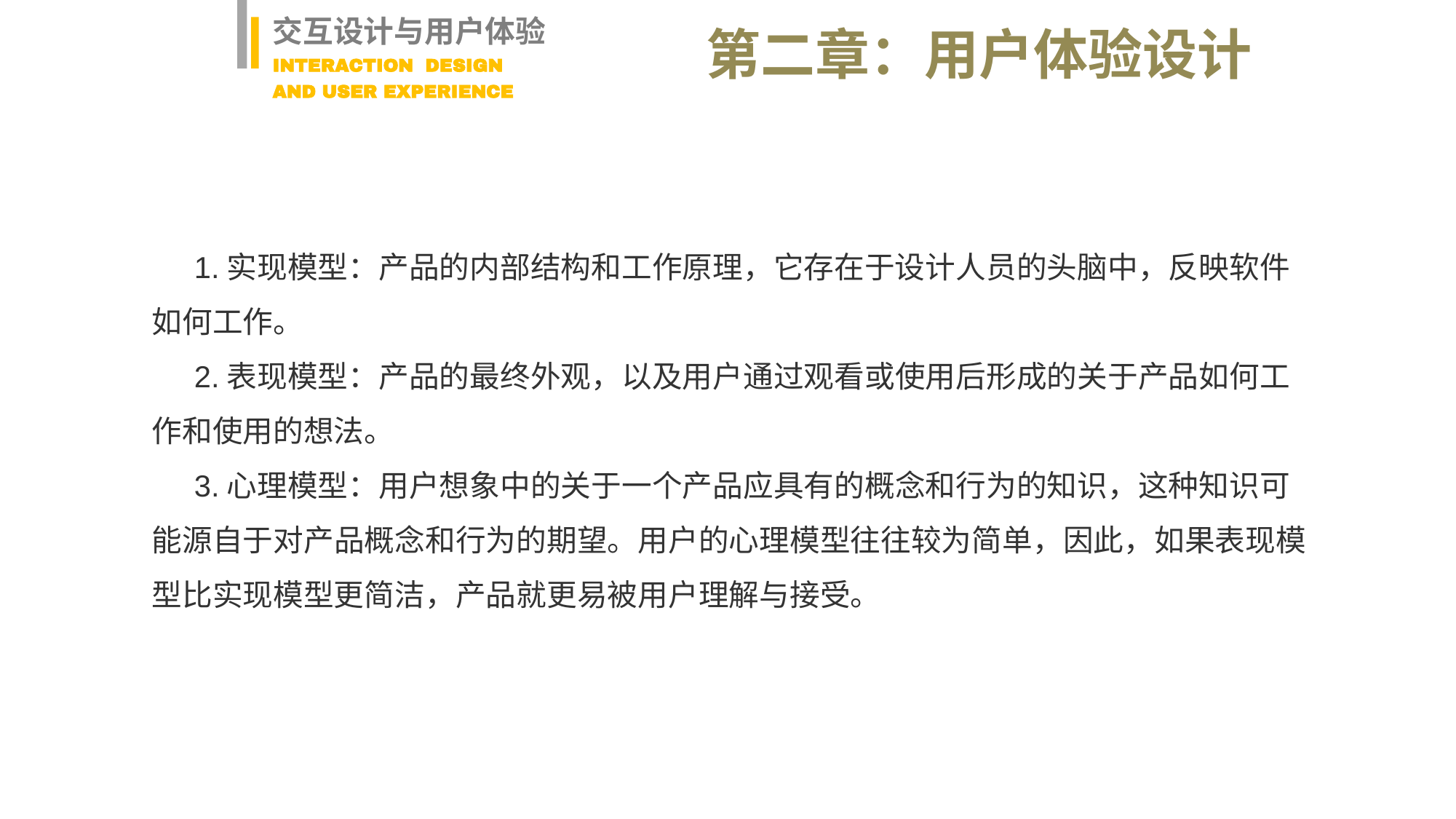

交互设计与用户体验
INTERACTION  DESIGN
AND USER EXPERIENCE
第二章：用户体验设计

1.实现模型：产品的内部结构和工作原理，它存在于设计人员的头脑中，反映软件如何工作。
2.表现模型：产品的最终外观，以及用户通过观看或使用后形成的关于产品如何工作和使用的想法。
3.心理模型：用户想象中的关于一个产品应具有的概念和行为的知识，这种知识可能源自于对产品概念和行为的期望。用户的心理模型往往较为简单，因此，如果表现模型比实现模型更简洁，产品就更易被用户理解与接受。